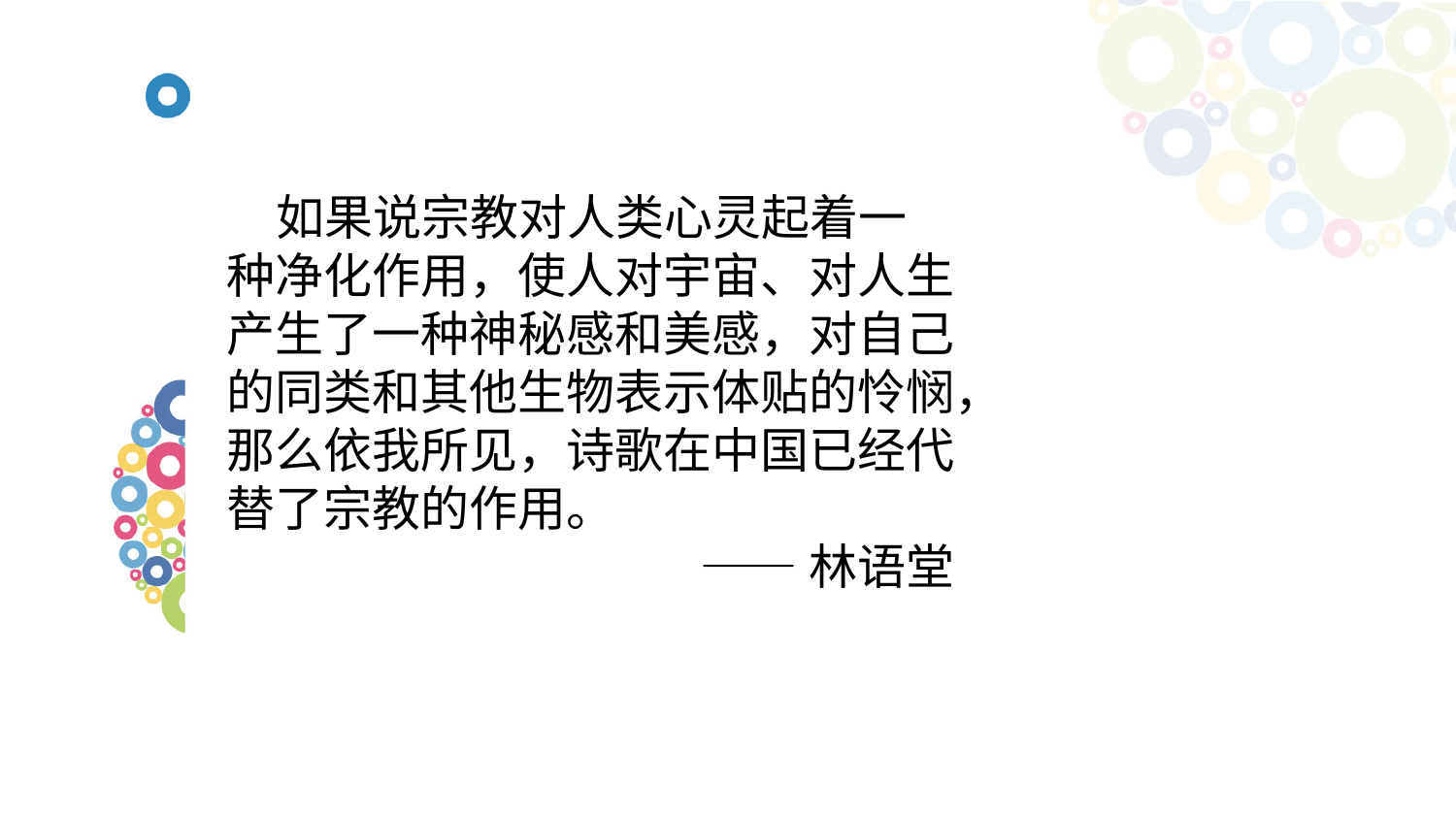

如果说宗教对人类心灵起着一种净化作用，使人对宇宙、对人生产生了一种神秘感和美感，对自己的同类和其他生物表示体贴的怜悯，那么依我所见，诗歌在中国已经代替了宗教的作用。
 ——林语堂